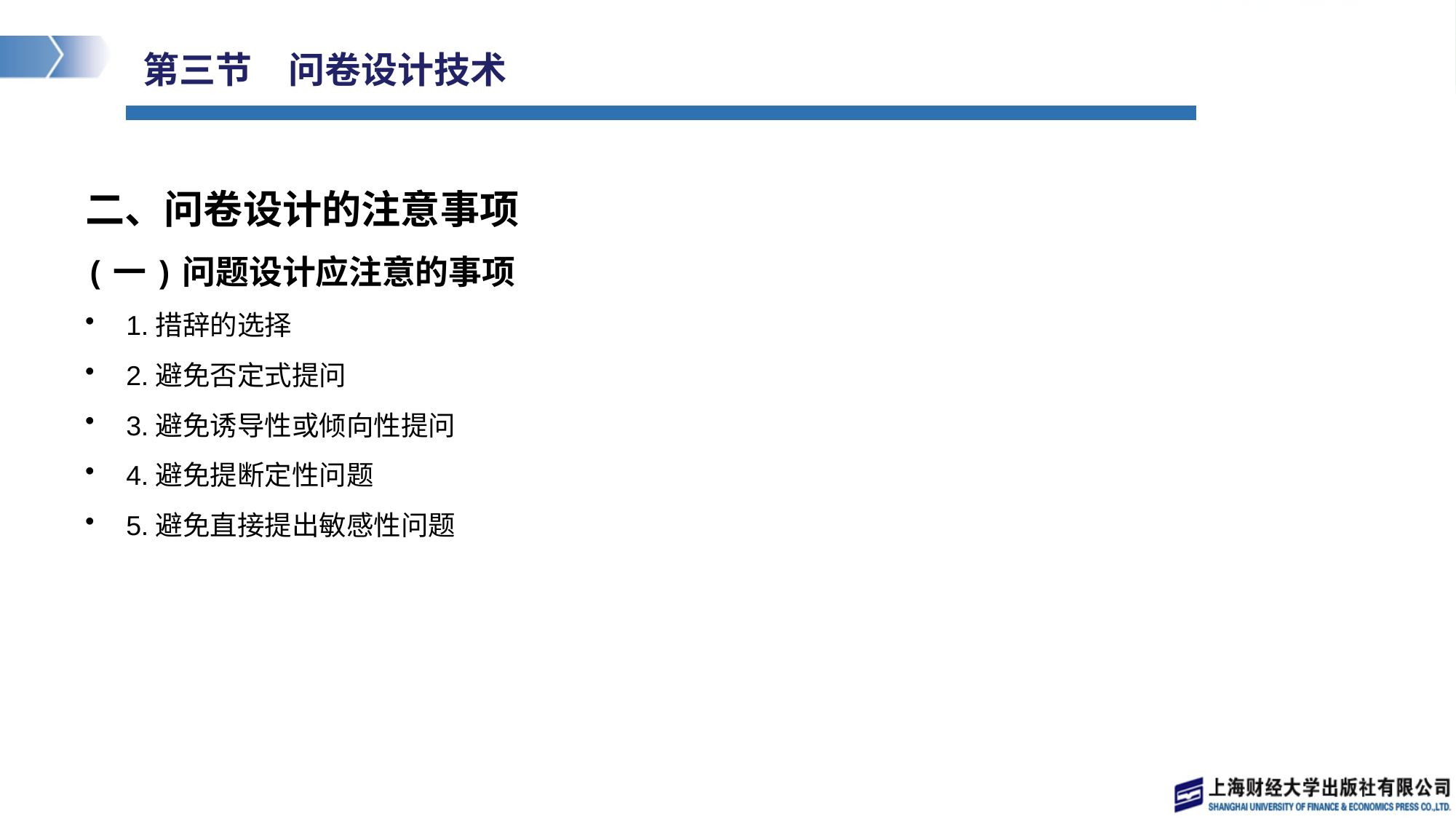

# 第三节　问卷设计技术
二、问卷设计的注意事项
(一)问题设计应注意的事项
1.措辞的选择
2.避免否定式提问
3.避免诱导性或倾向性提问
4.避免提断定性问题
5.避免直接提出敏感性问题